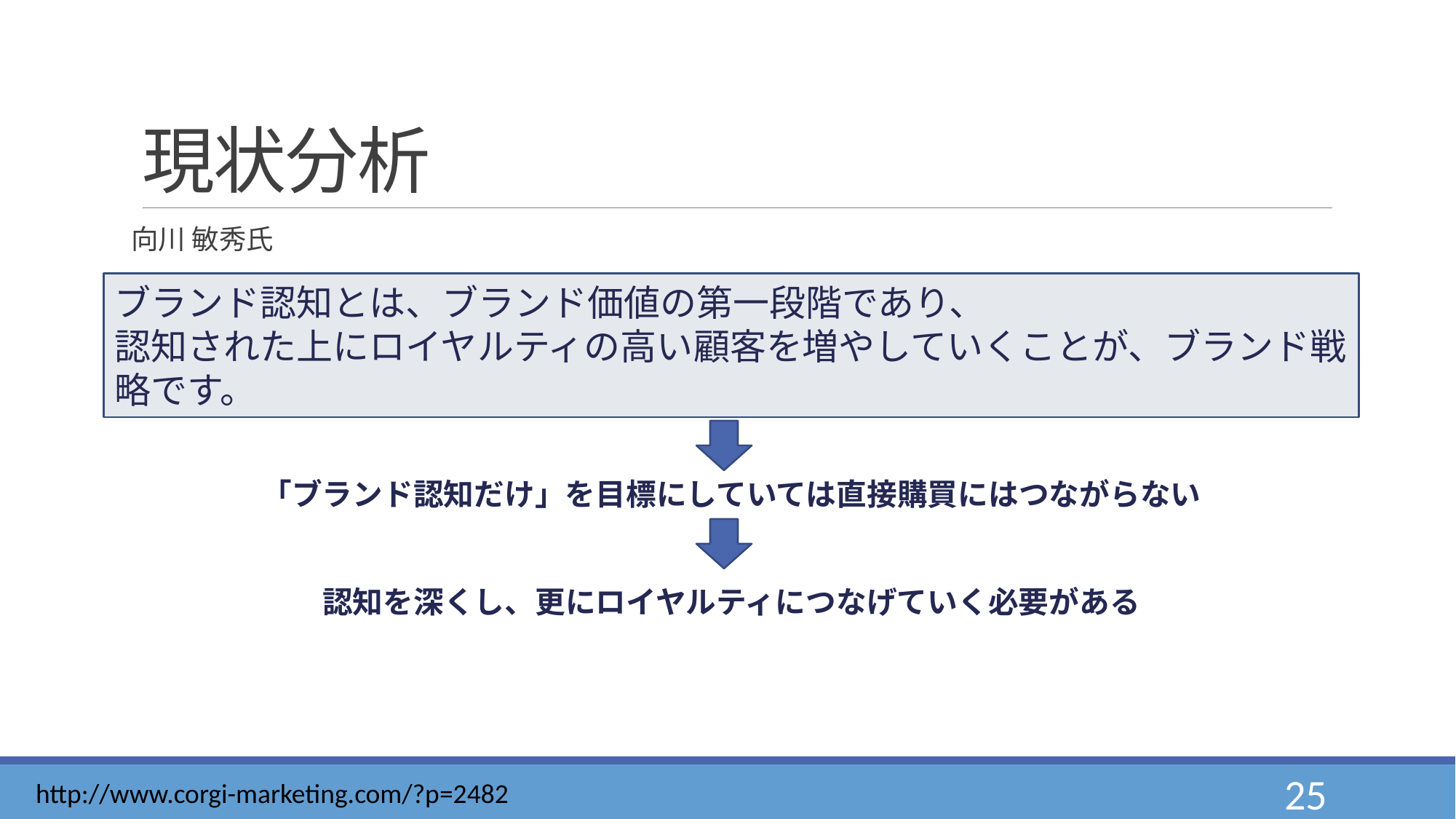

# 現状分析
向川 敏秀氏

「ブランド認知だけ」を目標にしていては直接購買にはつながらない

認知を深くし、更にロイヤルティにつなげていく必要がある

ブランド認知とは、ブランド価値の第一段階であり、
認知された上にロイヤルティの高い顧客を増やしていくことが、ブランド戦略です。

http://www.corgi-marketing.com/?p=2482
25